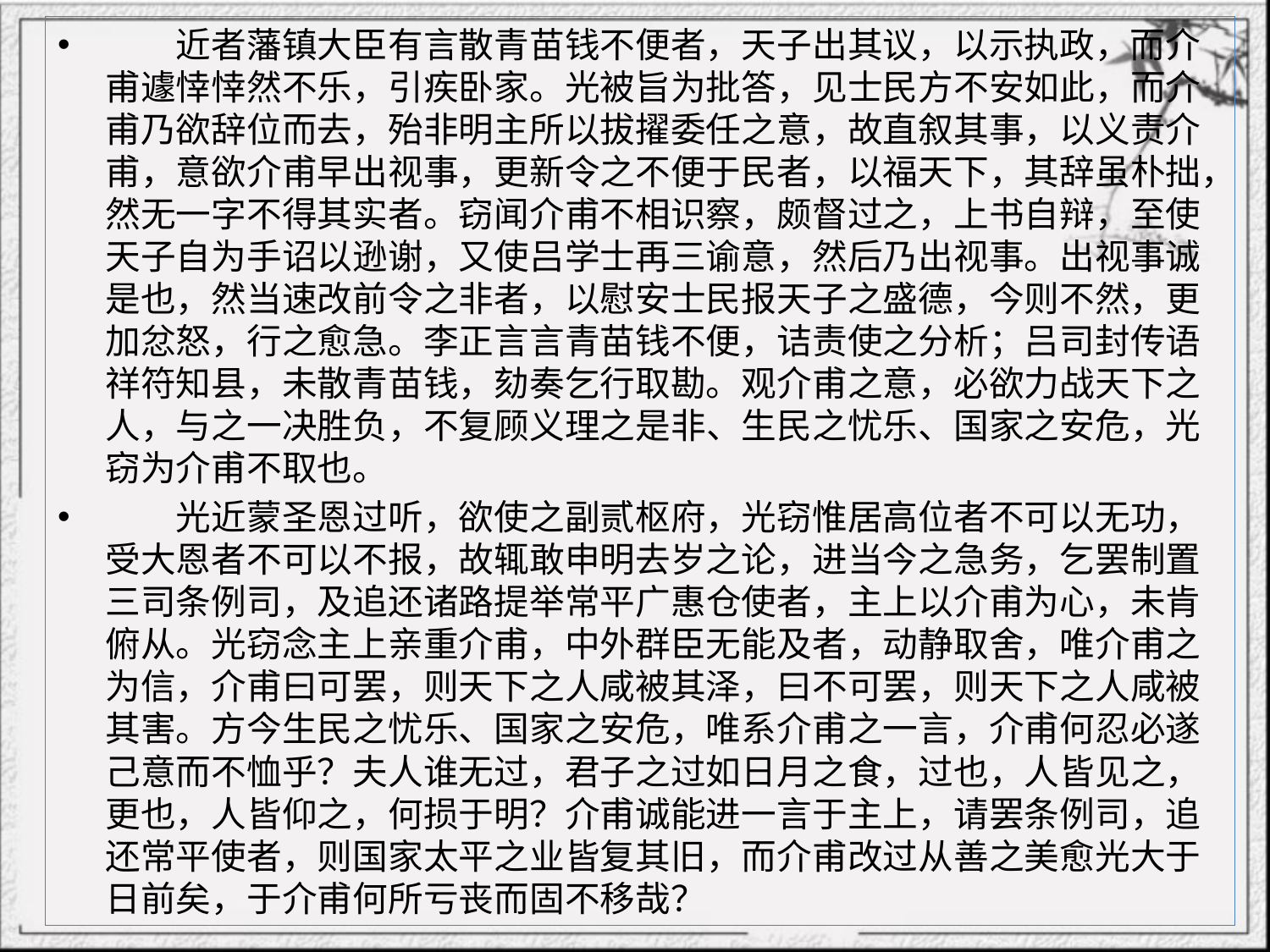

近者藩镇大臣有言散青苗钱不便者，天子出其议，以示执政，而介甫遽悻悻然不乐，引疾卧家。光被旨为批答，见士民方不安如此，而介甫乃欲辞位而去，殆非明主所以拔擢委任之意，故直叙其事，以义责介甫，意欲介甫早出视事，更新令之不便于民者，以福天下，其辞虽朴拙，然无一字不得其实者。窃闻介甫不相识察，颇督过之，上书自辩，至使天子自为手诏以逊谢，又使吕学士再三谕意，然后乃出视事。出视事诚是也，然当速改前令之非者，以慰安士民报天子之盛德，今则不然，更加忿怒，行之愈急。李正言言青苗钱不便，诘责使之分析；吕司封传语祥符知县，未散青苗钱，劾奏乞行取勘。观介甫之意，必欲力战天下之人，与之一决胜负，不复顾义理之是非、生民之忧乐、国家之安危，光窃为介甫不取也。
　　光近蒙圣恩过听，欲使之副贰枢府，光窃惟居高位者不可以无功，受大恩者不可以不报，故辄敢申明去岁之论，进当今之急务，乞罢制置三司条例司，及追还诸路提举常平广惠仓使者，主上以介甫为心，未肯俯从。光窃念主上亲重介甫，中外群臣无能及者，动静取舍，唯介甫之为信，介甫曰可罢，则天下之人咸被其泽，曰不可罢，则天下之人咸被其害。方今生民之忧乐、国家之安危，唯系介甫之一言，介甫何忍必遂己意而不恤乎？夫人谁无过，君子之过如日月之食，过也，人皆见之，更也，人皆仰之，何损于明？介甫诚能进一言于主上，请罢条例司，追还常平使者，则国家太平之业皆复其旧，而介甫改过从善之美愈光大于日前矣，于介甫何所亏丧而固不移哉？